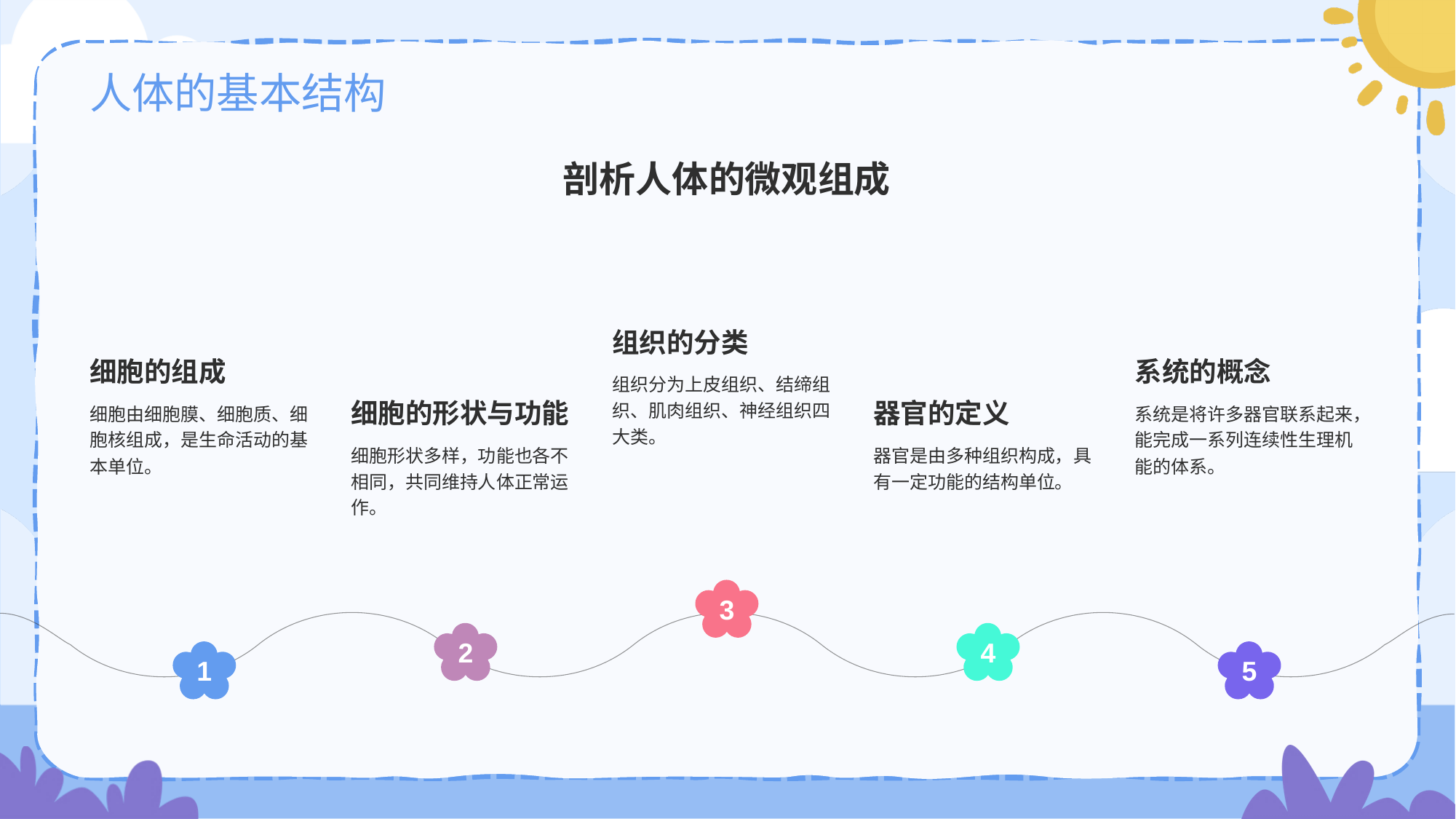

# 人体的基本结构
剖析人体的微观组成
组织的分类
组织分为上皮组织、结缔组织、肌肉组织、神经组织四大类。
3
细胞的组成
细胞由细胞膜、细胞质、细胞核组成，是生命活动的基本单位。
1
系统的概念
系统是将许多器官联系起来，能完成一系列连续性生理机能的体系。
5
细胞的形状与功能
细胞形状多样，功能也各不相同，共同维持人体正常运作。
2
器官的定义
器官是由多种组织构成，具有一定功能的结构单位。
4